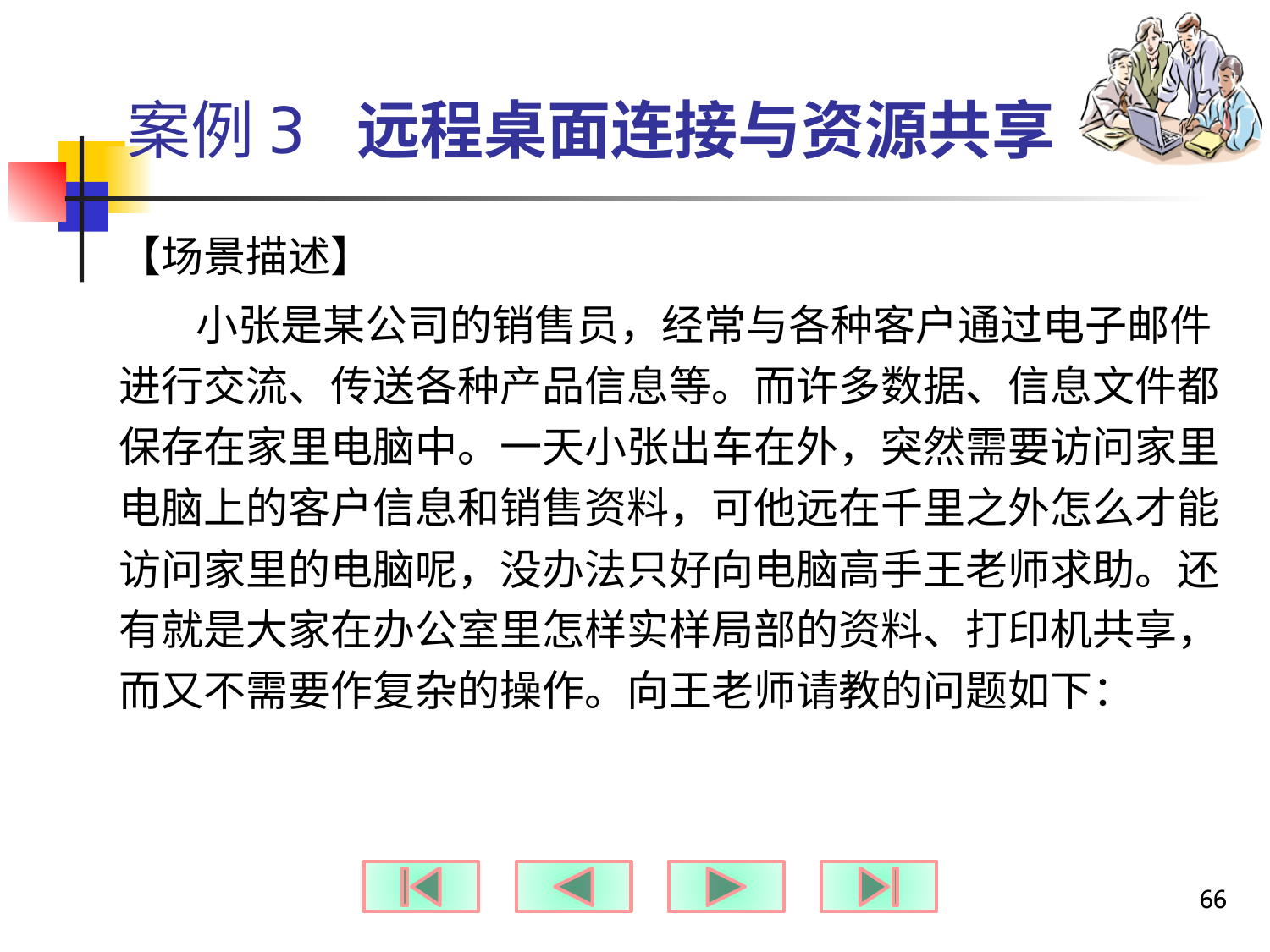

# 案例3  远程桌面连接与资源共享
【场景描述】
       小张是某公司的销售员，经常与各种客户通过电子邮件进行交流、传送各种产品信息等。而许多数据、信息文件都保存在家里电脑中。一天小张出车在外，突然需要访问家里电脑上的客户信息和销售资料，可他远在千里之外怎么才能访问家里的电脑呢，没办法只好向电脑高手王老师求助。还有就是大家在办公室里怎样实样局部的资料、打印机共享，而又不需要作复杂的操作。向王老师请教的问题如下：
66